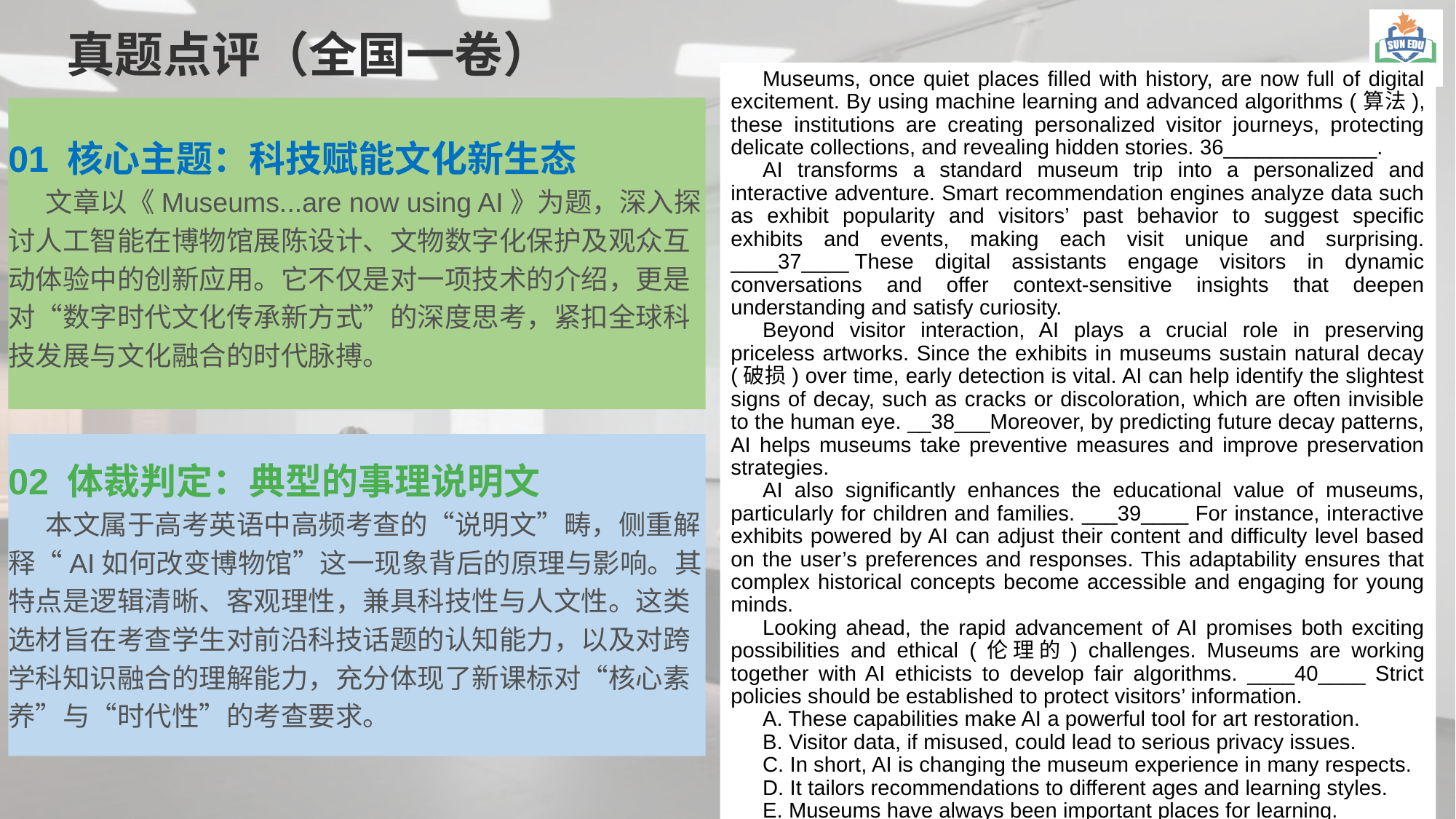

真题点评（全国一卷）
Museums, once quiet places filled with history, are now full of digital excitement. By using machine learning and advanced algorithms (算法), these institutions are creating personalized visitor journeys, protecting delicate collections, and revealing hidden stories. 36_____________.
AI transforms a standard museum trip into a personalized and interactive adventure. Smart recommendation engines analyze data such as exhibit popularity and visitors’ past behavior to suggest specific exhibits and events, making each visit unique and surprising. ____37____ These digital assistants engage visitors in dynamic conversations and offer context-sensitive insights that deepen understanding and satisfy curiosity.
Beyond visitor interaction, AI plays a crucial role in preserving priceless artworks. Since the exhibits in museums sustain natural decay (破损) over time, early detection is vital. AI can help identify the slightest signs of decay, such as cracks or discoloration, which are often invisible to the human eye. __38___Moreover, by predicting future decay patterns, AI helps museums take preventive measures and improve preservation strategies.
AI also significantly enhances the educational value of museums, particularly for children and families. ___39____ For instance, interactive exhibits powered by AI can adjust their content and difficulty level based on the user’s preferences and responses. This adaptability ensures that complex historical concepts become accessible and engaging for young minds.
Looking ahead, the rapid advancement of AI promises both exciting possibilities and ethical (伦理的) challenges. Museums are working together with AI ethicists to develop fair algorithms. ____40____ Strict policies should be established to protect visitors’ information.
A. These capabilities make AI a powerful tool for art restoration.
B. Visitor data, if misused, could lead to serious privacy issues.
C. In short, AI is changing the museum experience in many respects.
D. It tailors recommendations to different ages and learning styles.
E. Museums have always been important places for learning.
F. Furthermore, AI chatbots are replacing traditional audio guides.
G. AI is also used to design more attractive exhibits.
01 核心主题：科技赋能文化新生态
     文章以《Museums...are now using AI》为题，深入探讨人工智能在博物馆展陈设计、文物数字化保护及观众互动体验中的创新应用。它不仅是对一项技术的介绍，更是对“数字时代文化传承新方式”的深度思考，紧扣全球科技发展与文化融合的时代脉搏。

02 体裁判定：典型的事理说明文
     本文属于高考英语中高频考查的“说明文”畴，侧重解释“AI如何改变博物馆”这一现象背后的原理与影响。其特点是逻辑清晰、客观理性，兼具科技性与人文性。这类选材旨在考查学生对前沿科技话题的认知能力，以及对跨学科知识融合的理解能力，充分体现了新课标对“核心素养”与“时代性”的考查要求。